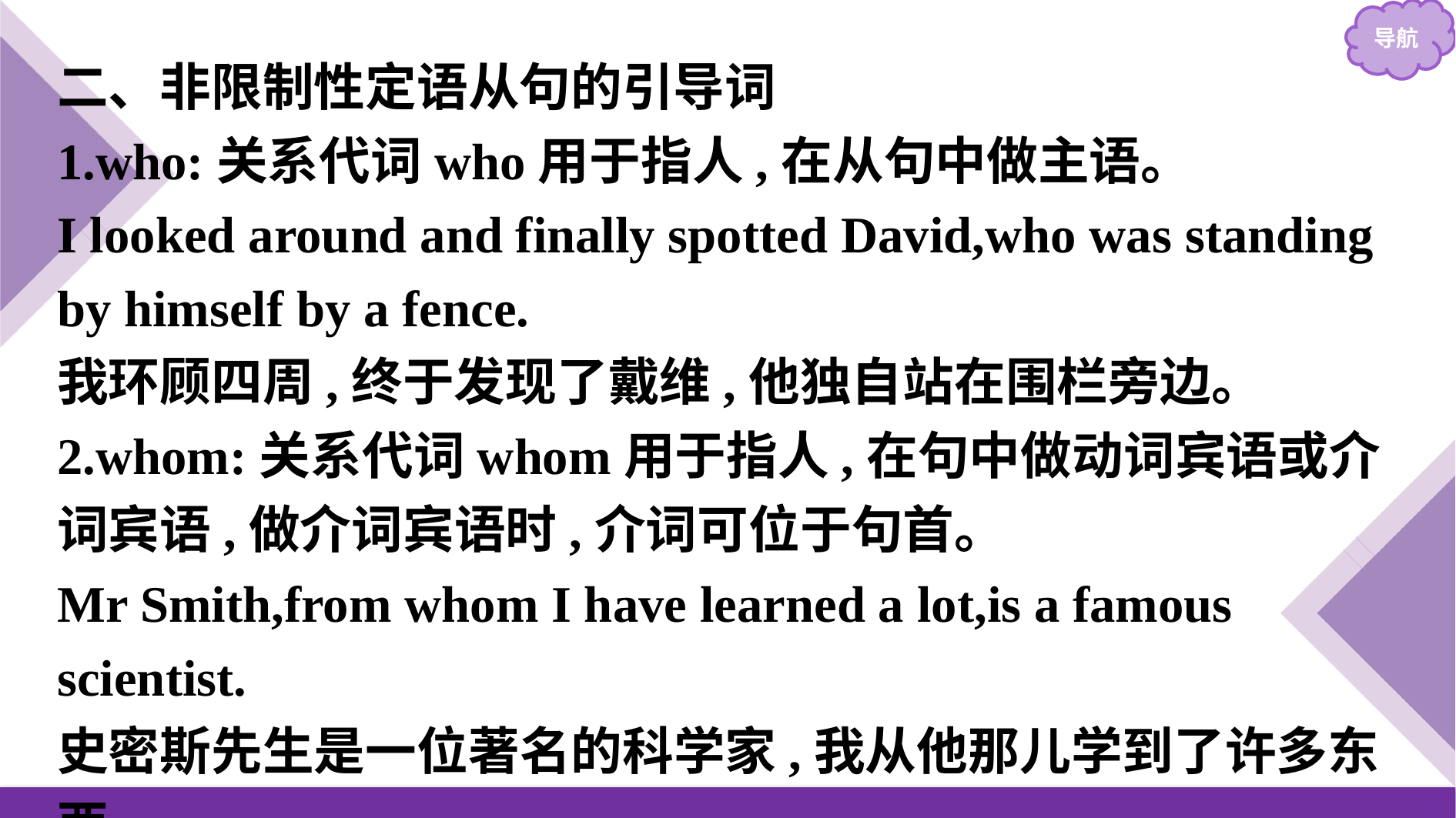

二、非限制性定语从句的引导词
1.who:关系代词who用于指人,在从句中做主语。
I looked around and finally spotted David,who was standing by himself by a fence.
我环顾四周,终于发现了戴维,他独自站在围栏旁边。
2.whom:关系代词whom用于指人,在句中做动词宾语或介词宾语,做介词宾语时,介词可位于句首。
Mr Smith,from whom I have learned a lot,is a famous scientist.
史密斯先生是一位著名的科学家,我从他那儿学到了许多东西。